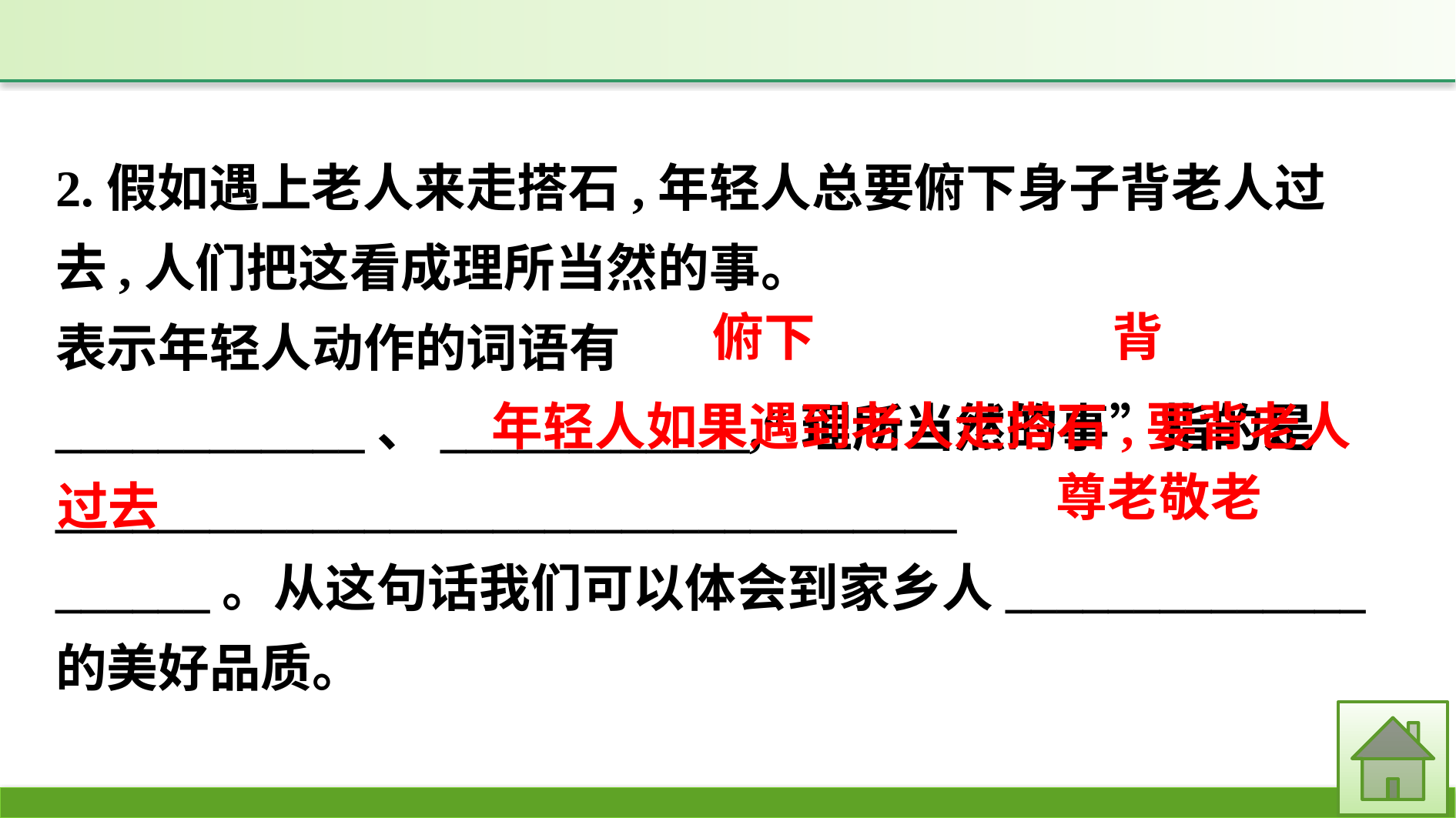

2.假如遇上老人来走搭石,年轻人总要俯下身子背老人过去,人们把这看成理所当然的事。
表示年轻人动作的词语有____________、____________,“理所当然的事”指的是___________________________________
______。从这句话我们可以体会到家乡人______________的美好品质。
俯下
背
                                    年轻人如果遇到老人走搭石,要背老人过去
尊老敬老